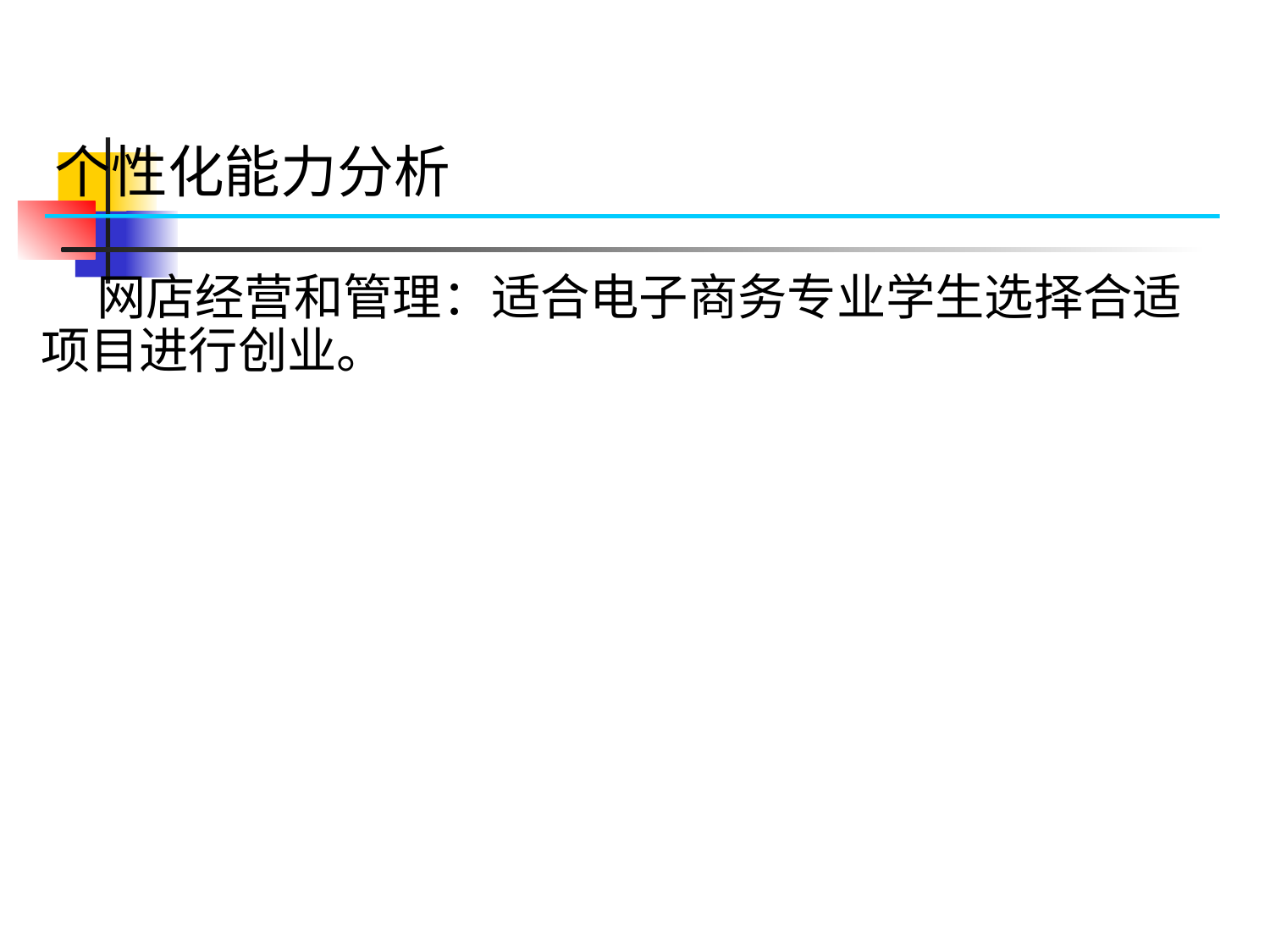

个性化能力分析

    网店经营和管理：适合电子商务专业学生选择合适项目进行创业。